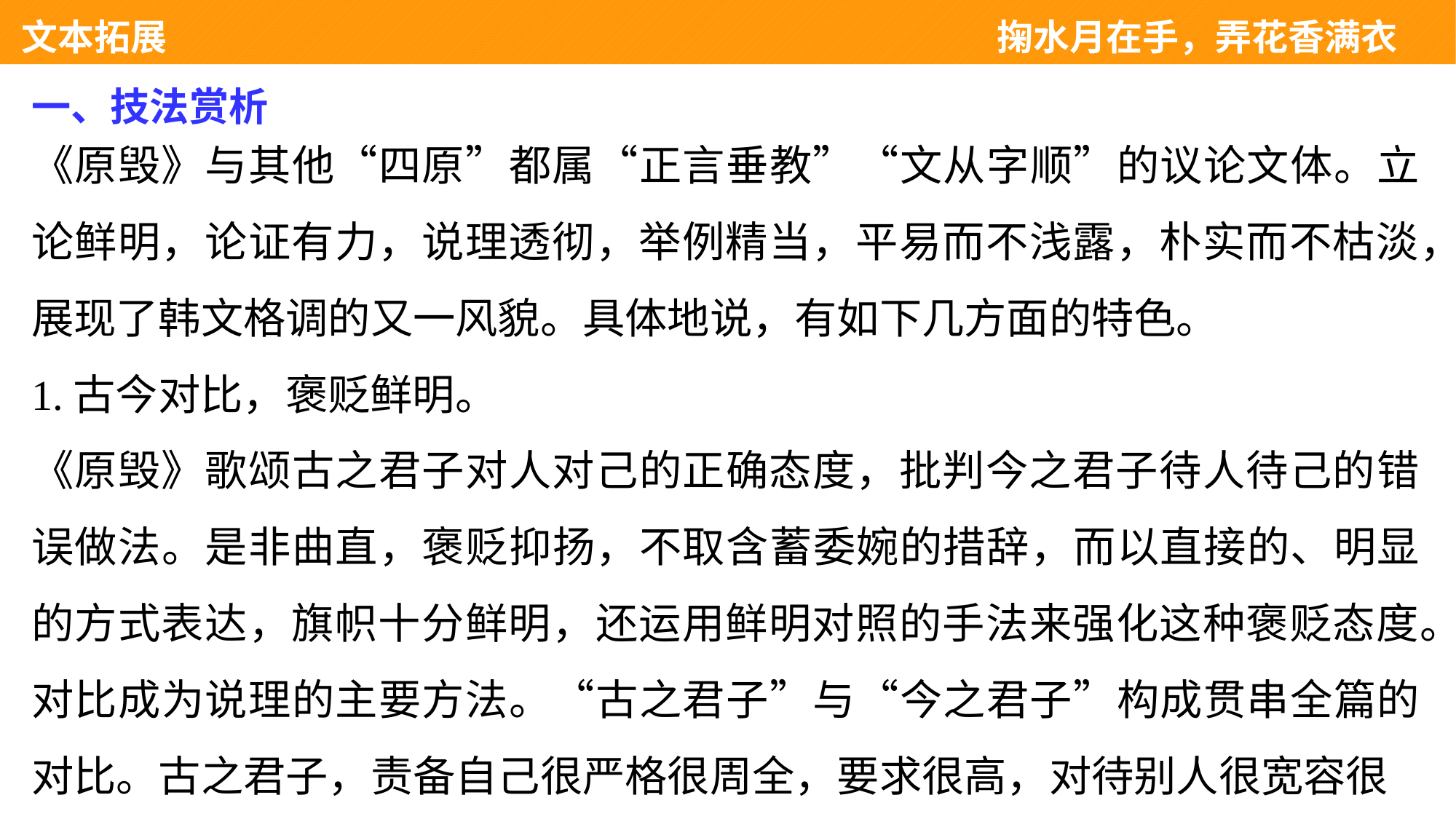

文本拓展        　　　　　　　　　　　　　　　　　　　　　掬水月在手，弄花香满衣
一、技法赏析
《原毁》与其他“四原”都属“正言垂教”“文从字顺”的议论文体。立论鲜明，论证有力，说理透彻，举例精当，平易而不浅露，朴实而不枯淡，展现了韩文格调的又一风貌。具体地说，有如下几方面的特色。
1.古今对比，褒贬鲜明。
《原毁》歌颂古之君子对人对己的正确态度，批判今之君子待人待己的错误做法。是非曲直，褒贬抑扬，不取含蓄委婉的措辞，而以直接的、明显的方式表达，旗帜十分鲜明，还运用鲜明对照的手法来强化这种褒贬态度。对比成为说理的主要方法。“古之君子”与“今之君子”构成贯串全篇的对比。古之君子，责备自己很严格很周全，要求很高，对待别人很宽容很